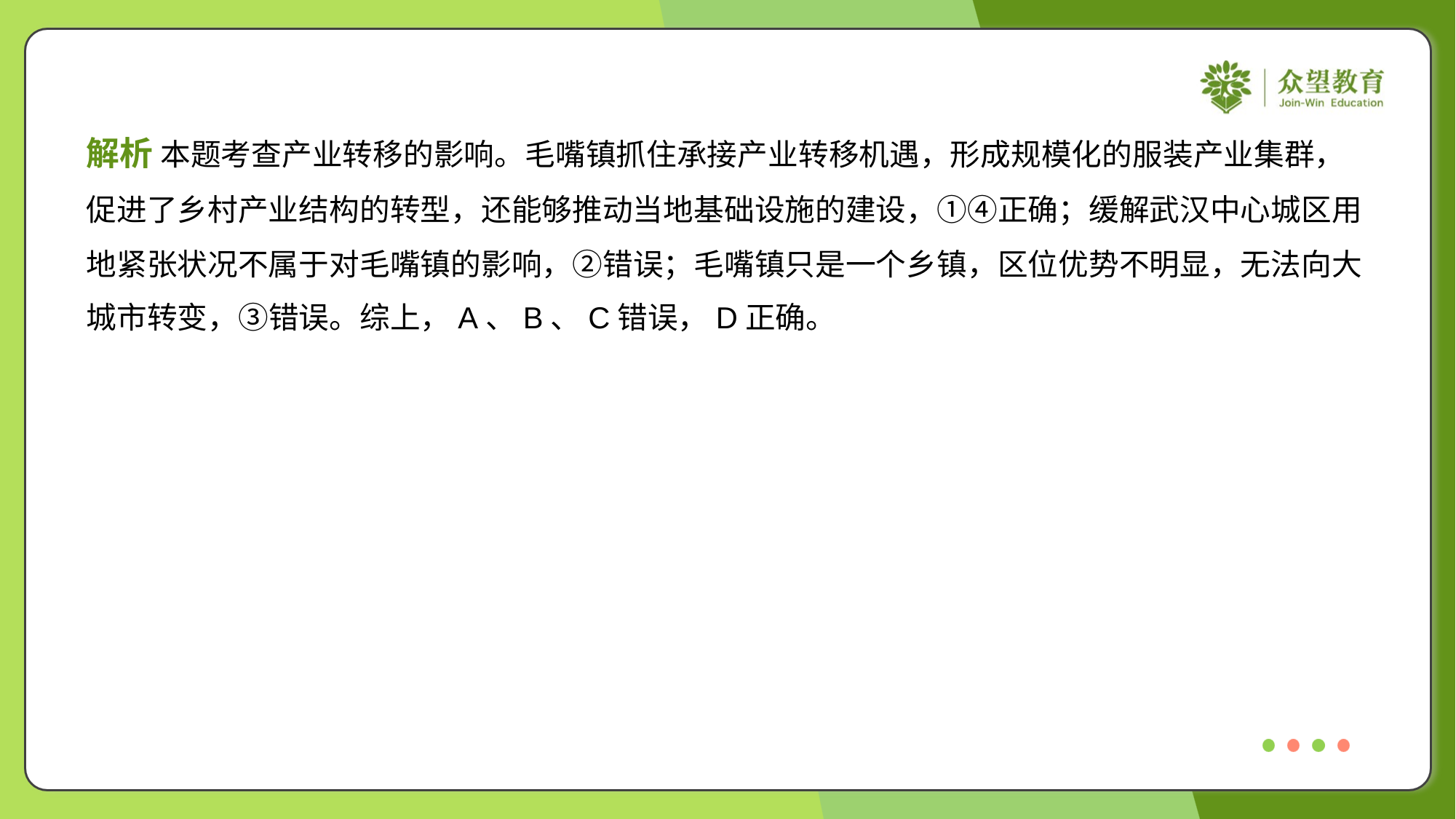

解析 本题考查产业转移的影响。毛嘴镇抓住承接产业转移机遇，形成规模化的服装产业集群，
促进了乡村产业结构的转型，还能够推动当地基础设施的建设，①④正确；缓解武汉中心城区用
地紧张状况不属于对毛嘴镇的影响，②错误；毛嘴镇只是一个乡镇，区位优势不明显，无法向大
城市转变，③错误。综上，A、B、C错误，D正确。